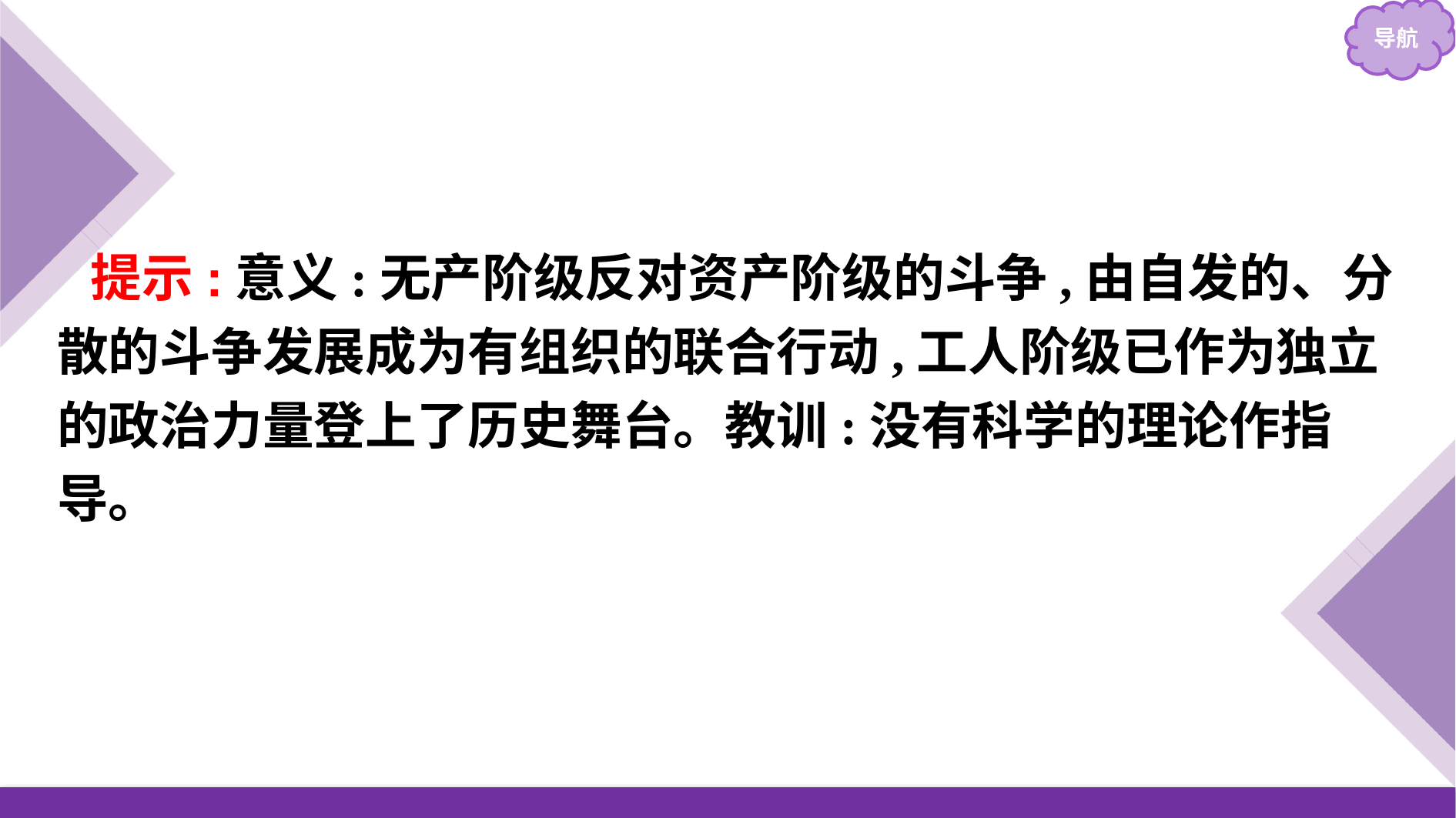

提示:意义:无产阶级反对资产阶级的斗争,由自发的、分散的斗争发展成为有组织的联合行动,工人阶级已作为独立的政治力量登上了历史舞台。教训:没有科学的理论作指导。